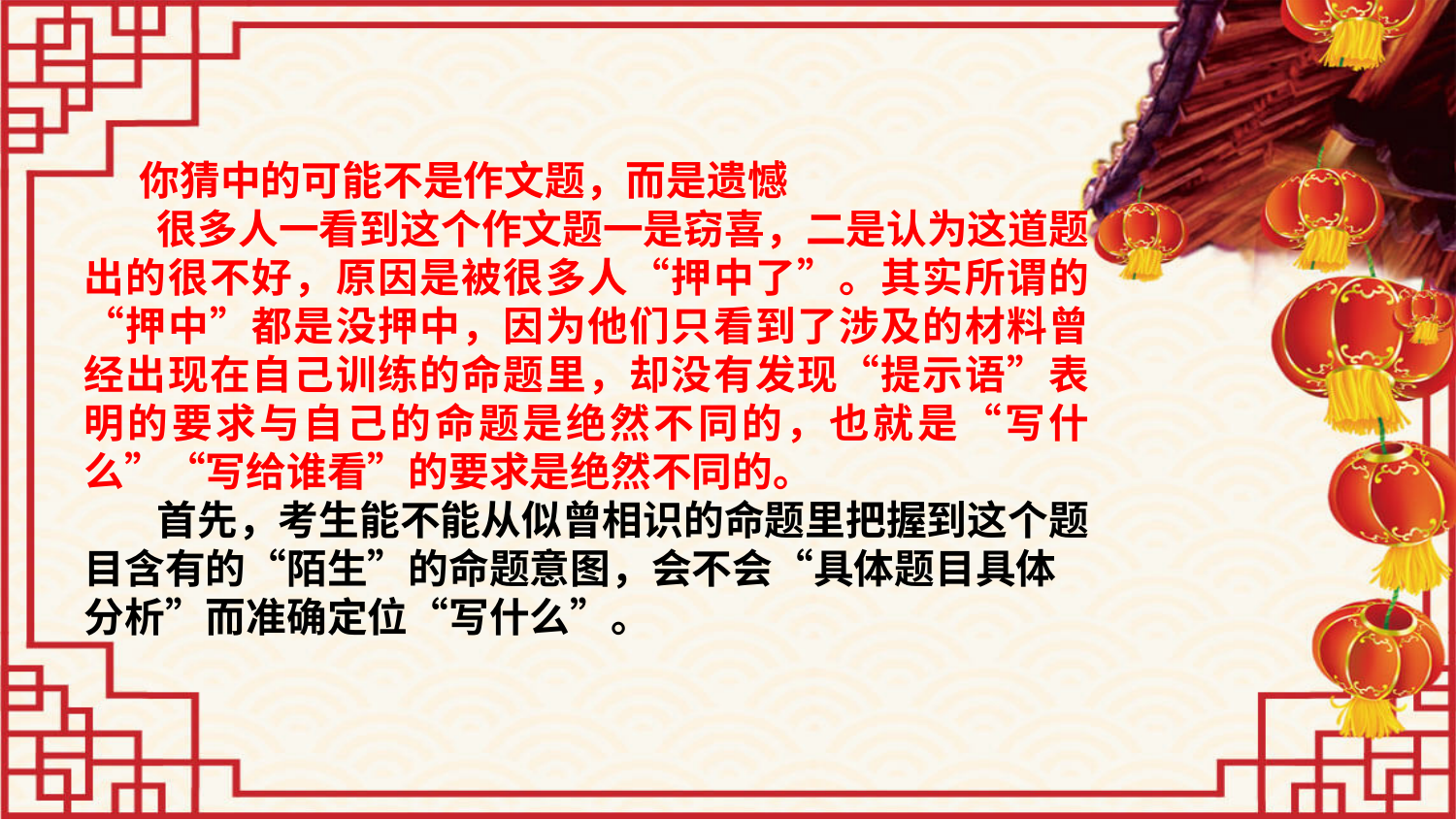

你猜中的可能不是作文题，而是遗憾
很多人一看到这个作文题一是窃喜，二是认为这道题出的很不好，原因是被很多人“押中了”。其实所谓的“押中”都是没押中，因为他们只看到了涉及的材料曾经出现在自己训练的命题里，却没有发现“提示语”表明的要求与自己的命题是绝然不同的，也就是“写什么”“写给谁看”的要求是绝然不同的。
首先，考生能不能从似曾相识的命题里把握到这个题目含有的“陌生”的命题意图，会不会“具体题目具体分析”而准确定位“写什么”。